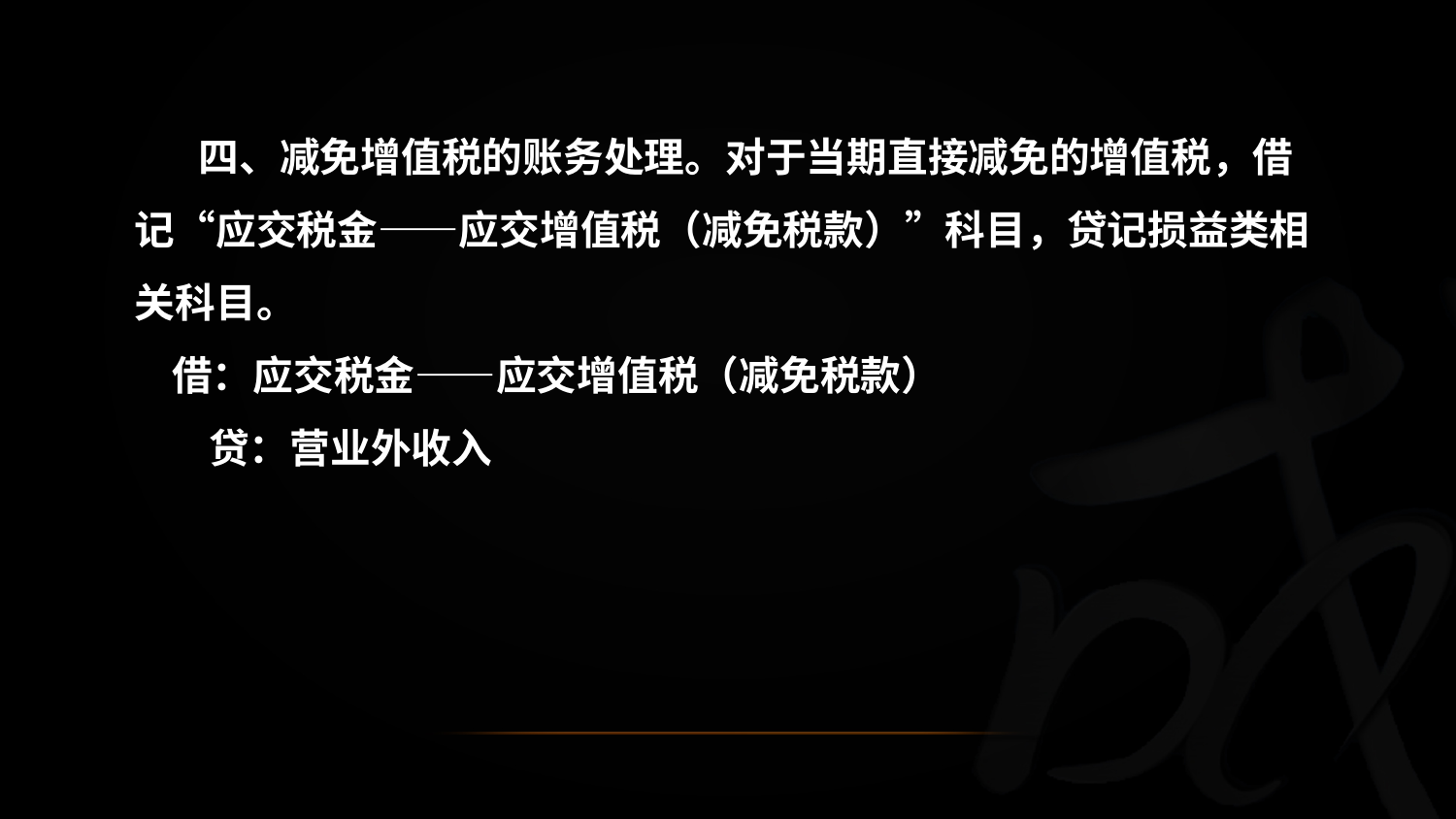

四、减免增值税的账务处理。对于当期直接减免的增值税，借记“应交税金——应交增值税（减免税款）”科目，贷记损益类相关科目。
   借：应交税金——应交增值税（减免税款）
       贷：营业外收入